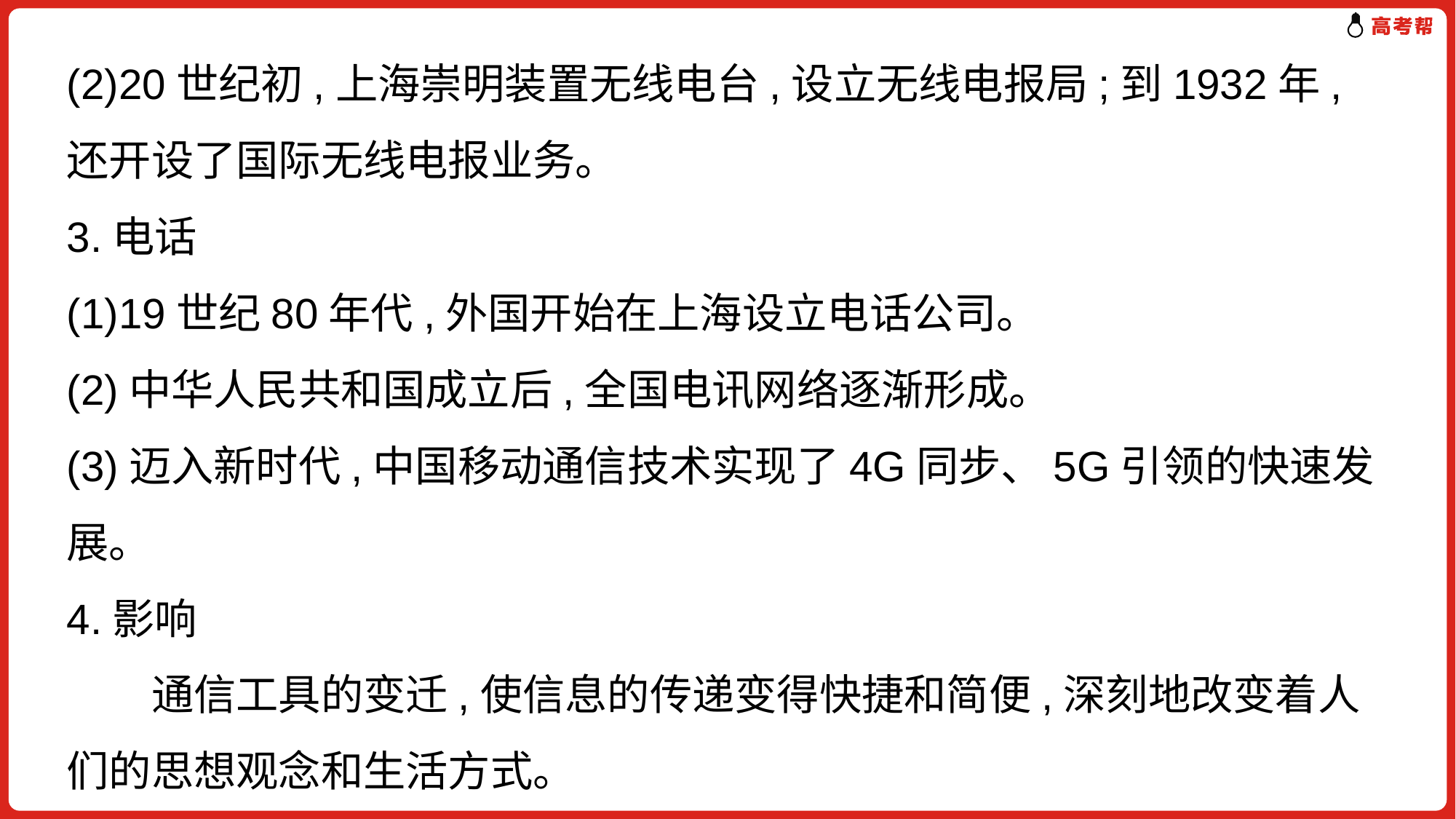

(2)20世纪初,上海崇明装置无线电台,设立无线电报局;到1932年,还开设了国际无线电报业务。
3.电话
(1)19世纪80年代,外国开始在上海设立电话公司。
(2)中华人民共和国成立后,全国电讯网络逐渐形成。
(3)迈入新时代,中国移动通信技术实现了4G同步、5G引领的快速发展。
4.影响
　　通信工具的变迁,使信息的传递变得快捷和简便,深刻地改变着人们的思想观念和生活方式。